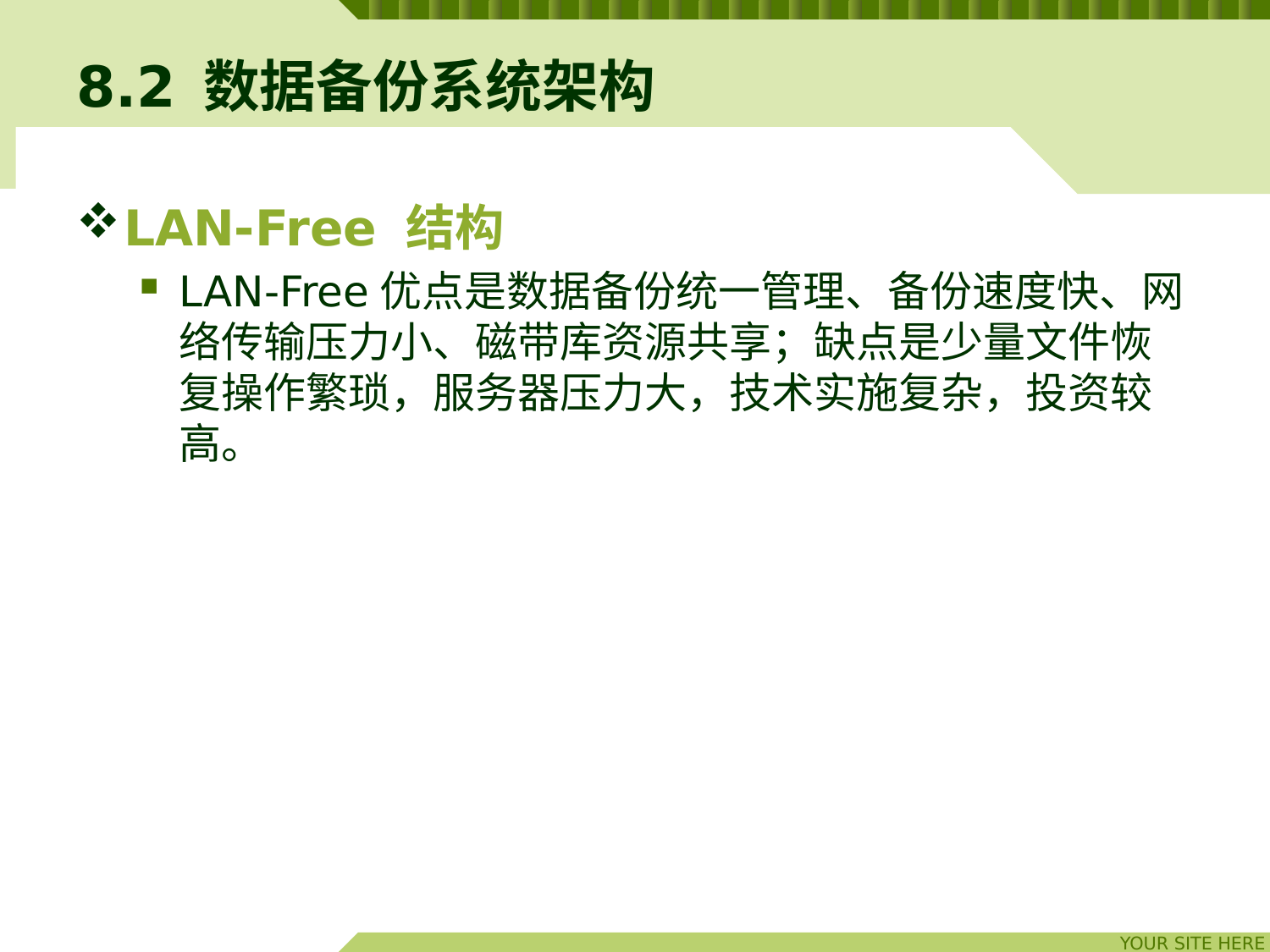

# 8.2	数据备份系统架构
LAN-Free 结构
LAN-Free优点是数据备份统一管理、备份速度快、网络传输压力小、磁带库资源共享；缺点是少量文件恢复操作繁琐，服务器压力大，技术实施复杂，投资较高。